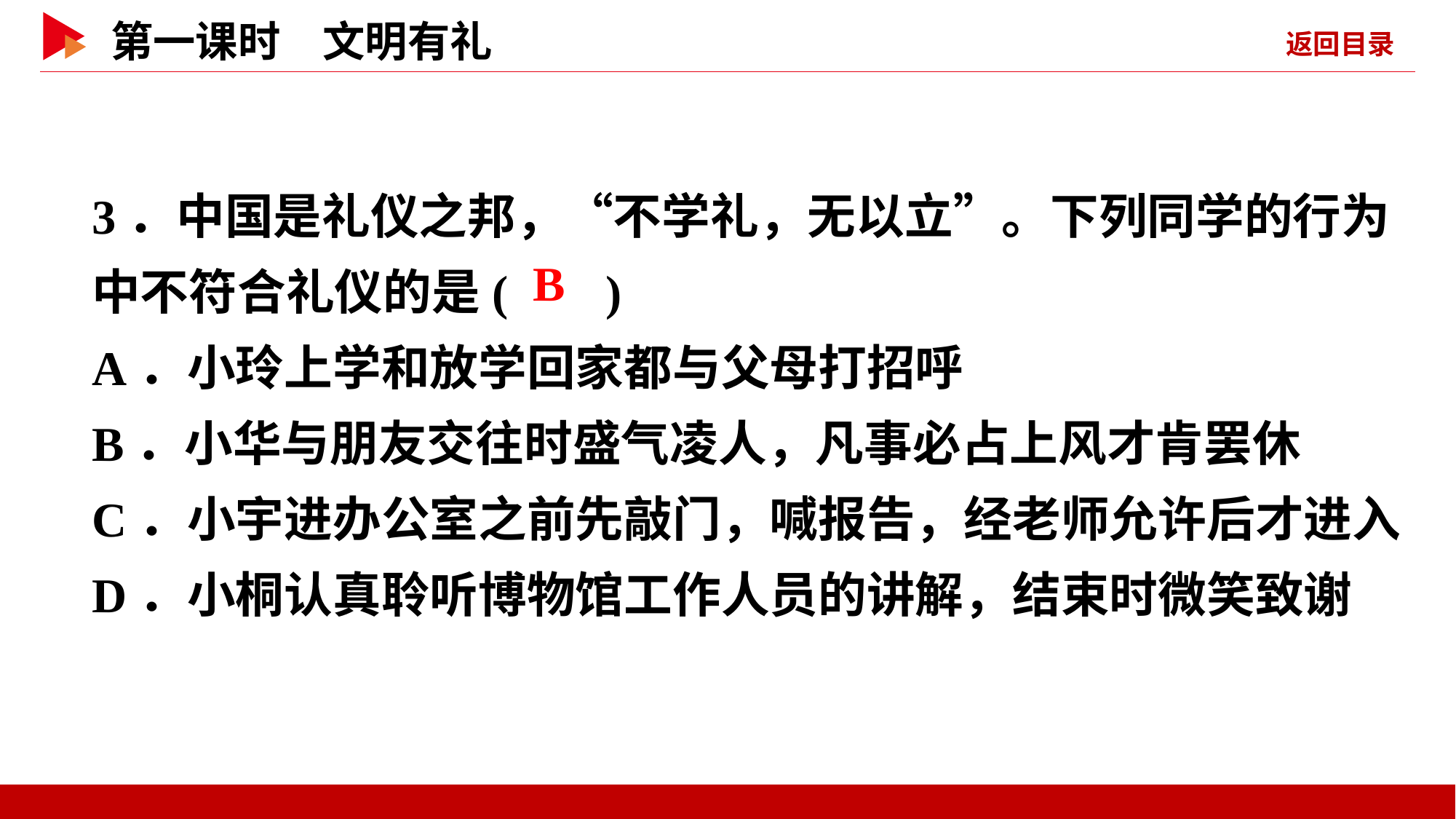

3．中国是礼仪之邦，“不学礼，无以立”。下列同学的行为中不符合礼仪的是(        )
A．小玲上学和放学回家都与父母打招呼
B．小华与朋友交往时盛气凌人，凡事必占上风才肯罢休
C．小宇进办公室之前先敲门，喊报告，经老师允许后才进入
D．小桐认真聆听博物馆工作人员的讲解，结束时微笑致谢
   B